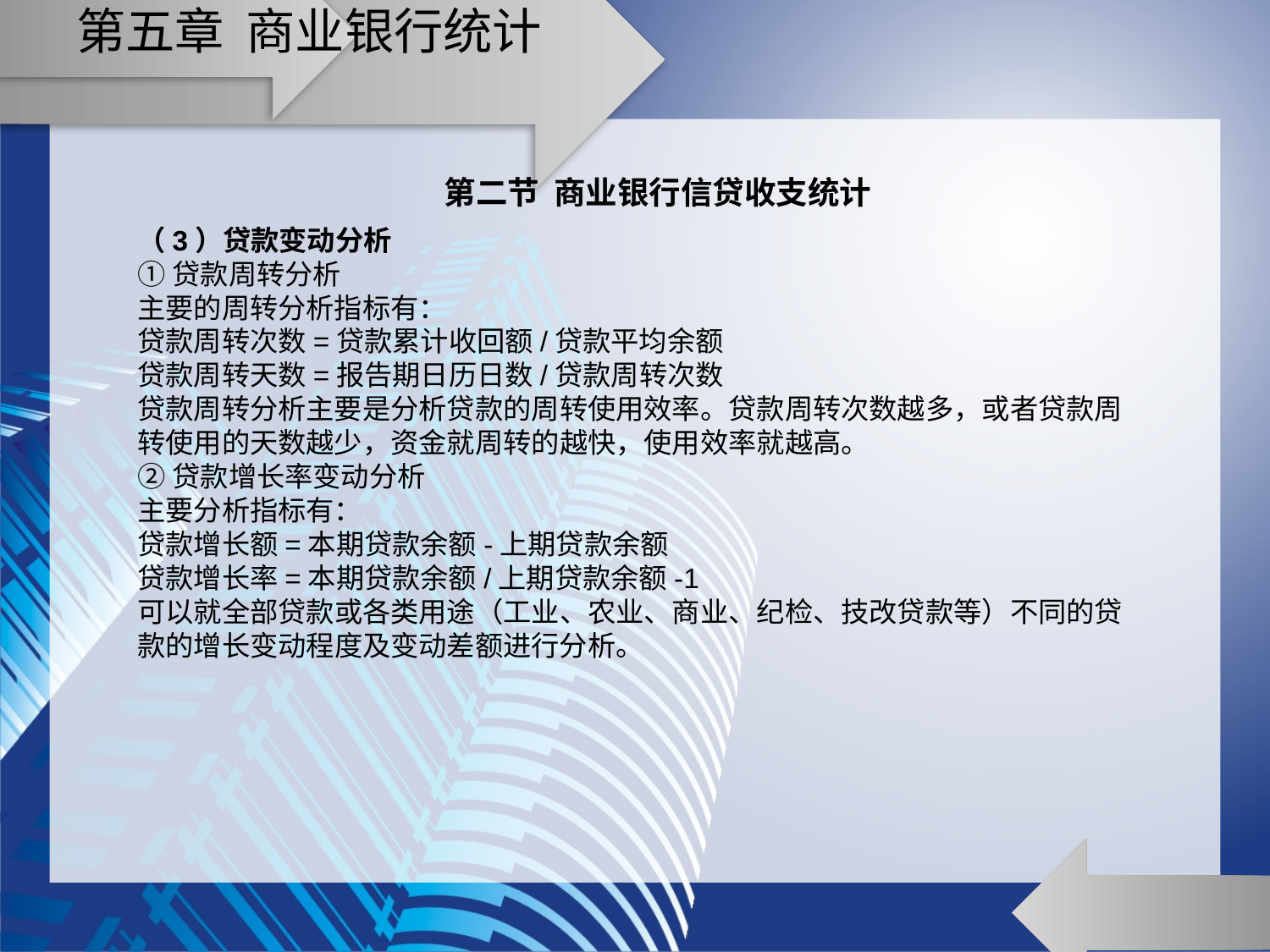

# 第五章  商业银行统计
第二节  商业银行信贷收支统计
（3）贷款变动分析
①贷款周转分析
主要的周转分析指标有：
贷款周转次数=贷款累计收回额/贷款平均余额
贷款周转天数=报告期日历日数/贷款周转次数
贷款周转分析主要是分析贷款的周转使用效率。贷款周转次数越多，或者贷款周转使用的天数越少，资金就周转的越快，使用效率就越高。
②贷款增长率变动分析
主要分析指标有：
贷款增长额=本期贷款余额-上期贷款余额
贷款增长率=本期贷款余额/上期贷款余额-1
可以就全部贷款或各类用途（工业、农业、商业、纪检、技改贷款等）不同的贷款的增长变动程度及变动差额进行分析。